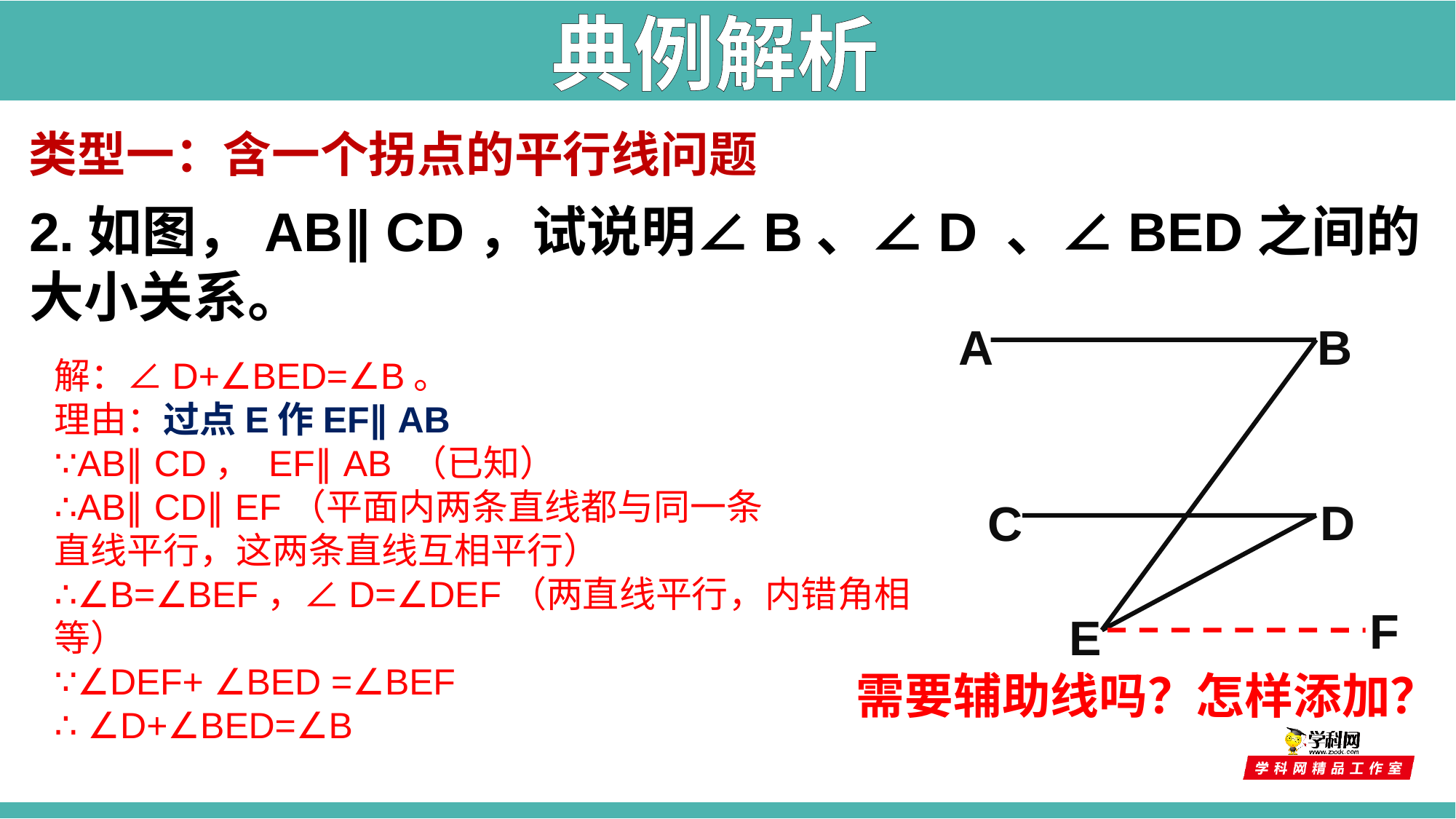

典例解析
类型一：含一个拐点的平行线问题
2.如图，AB∥ CD，试说明∠B、∠D 、∠BED之间的大小关系。
A
B

D
C

E
解：∠D+∠BED=∠B。
理由：过点E作EF∥ AB
∵AB∥ CD， EF∥ AB （已知）
∴AB∥ CD∥ EF（平面内两条直线都与同一条
直线平行，这两条直线互相平行）
∴∠B=∠BEF，∠D=∠DEF（两直线平行，内错角相等）
∵∠DEF+ ∠BED =∠BEF
∴ ∠D+∠BED=∠B
F

需要辅助线吗？怎样添加？